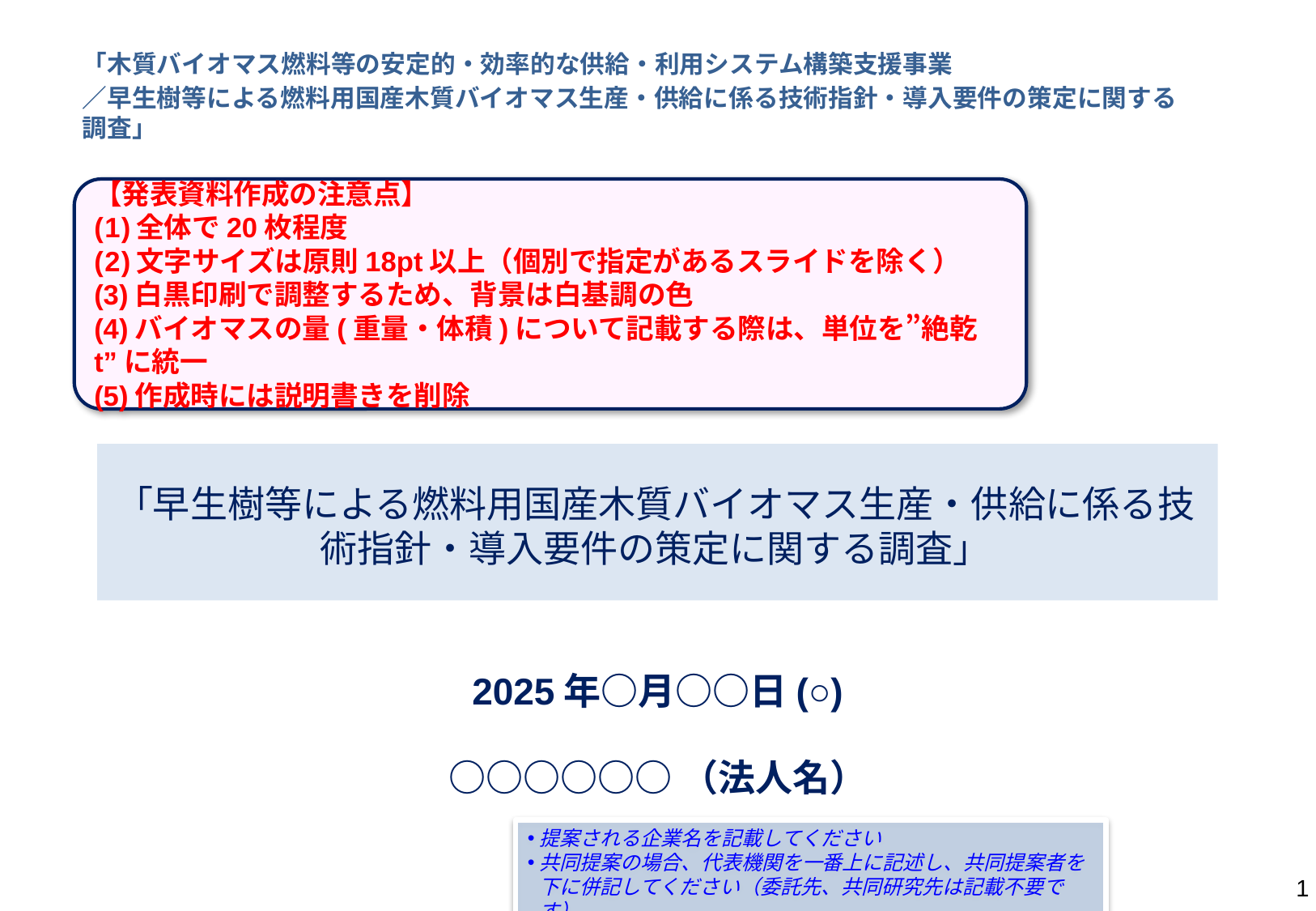

「木質バイオマス燃料等の安定的・効率的な供給・利用システム構築支援事業
／早生樹等による燃料用国産木質バイオマス生産・供給に係る技術指針・導入要件の策定に関する調査」
【発表資料作成の注意点】
全体で20枚程度
文字サイズは原則18pt以上（個別で指定があるスライドを除く）
(3)白黒印刷で調整するため、背景は白基調の色
(4)バイオマスの量(重量・体積)について記載する際は、単位を”絶乾t”に統一
(5)作成時には説明書きを削除

# 「早生樹等による燃料用国産木質バイオマス生産・供給に係る技術指針・導入要件の策定に関する調査」
2025年○月○○日(○)
○○○○○○（法人名）
提案される企業名を記載してください
共同提案の場合、代表機関を一番上に記述し、共同提案者を下に併記してください（委託先、共同研究先は記載不要です）
1